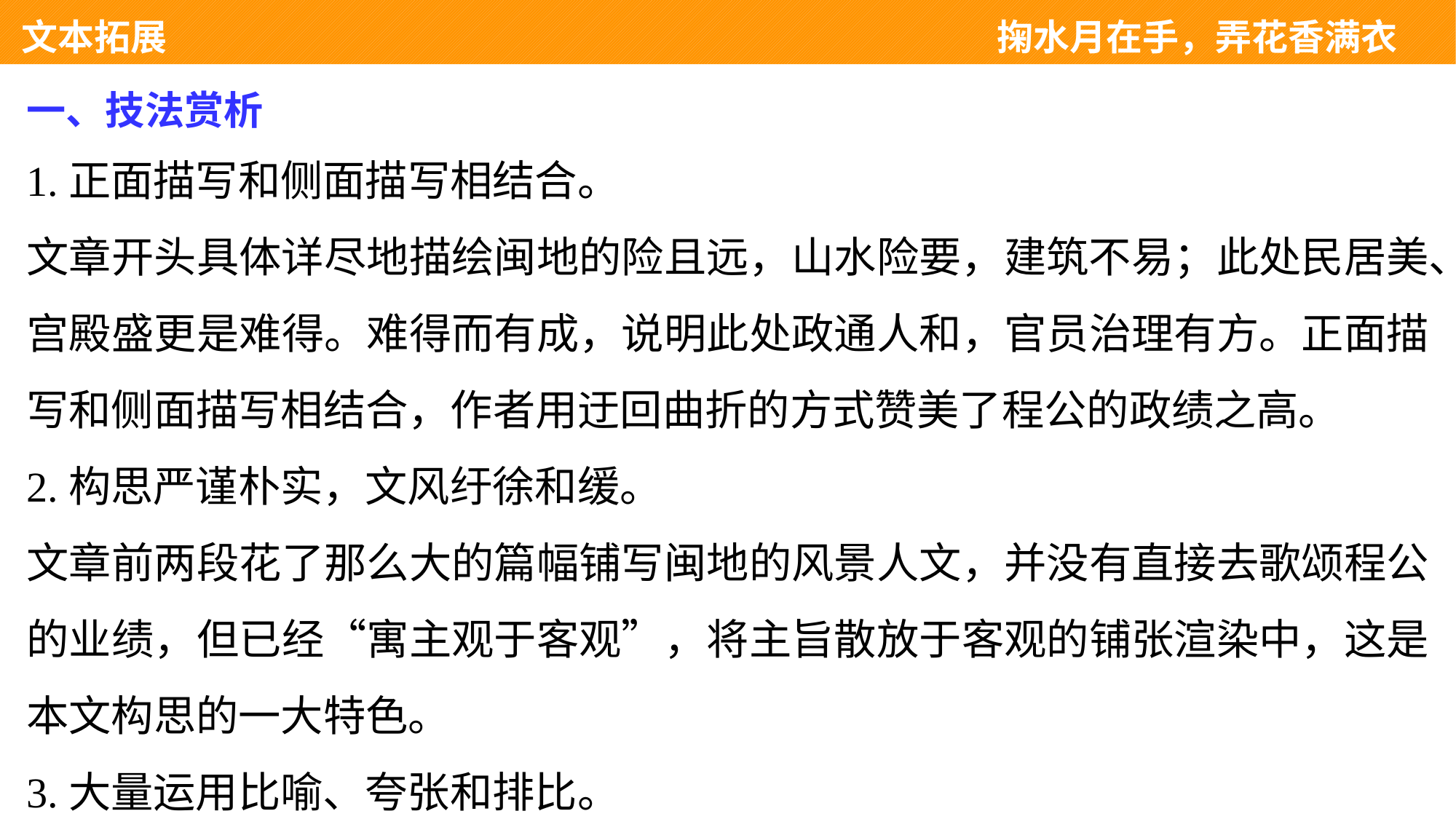

文本拓展        　　　　　　　　　　　　　　　　　　　　　掬水月在手，弄花香满衣
一、技法赏析
1.正面描写和侧面描写相结合。
文章开头具体详尽地描绘闽地的险且远，山水险要，建筑不易；此处民居美、宫殿盛更是难得。难得而有成，说明此处政通人和，官员治理有方。正面描写和侧面描写相结合，作者用迂回曲折的方式赞美了程公的政绩之高。
2.构思严谨朴实，文风纡徐和缓。
文章前两段花了那么大的篇幅铺写闽地的风景人文，并没有直接去歌颂程公的业绩，但已经“寓主观于客观”，将主旨散放于客观的铺张渲染中，这是本文构思的一大特色。
3.大量运用比喻、夸张和排比。